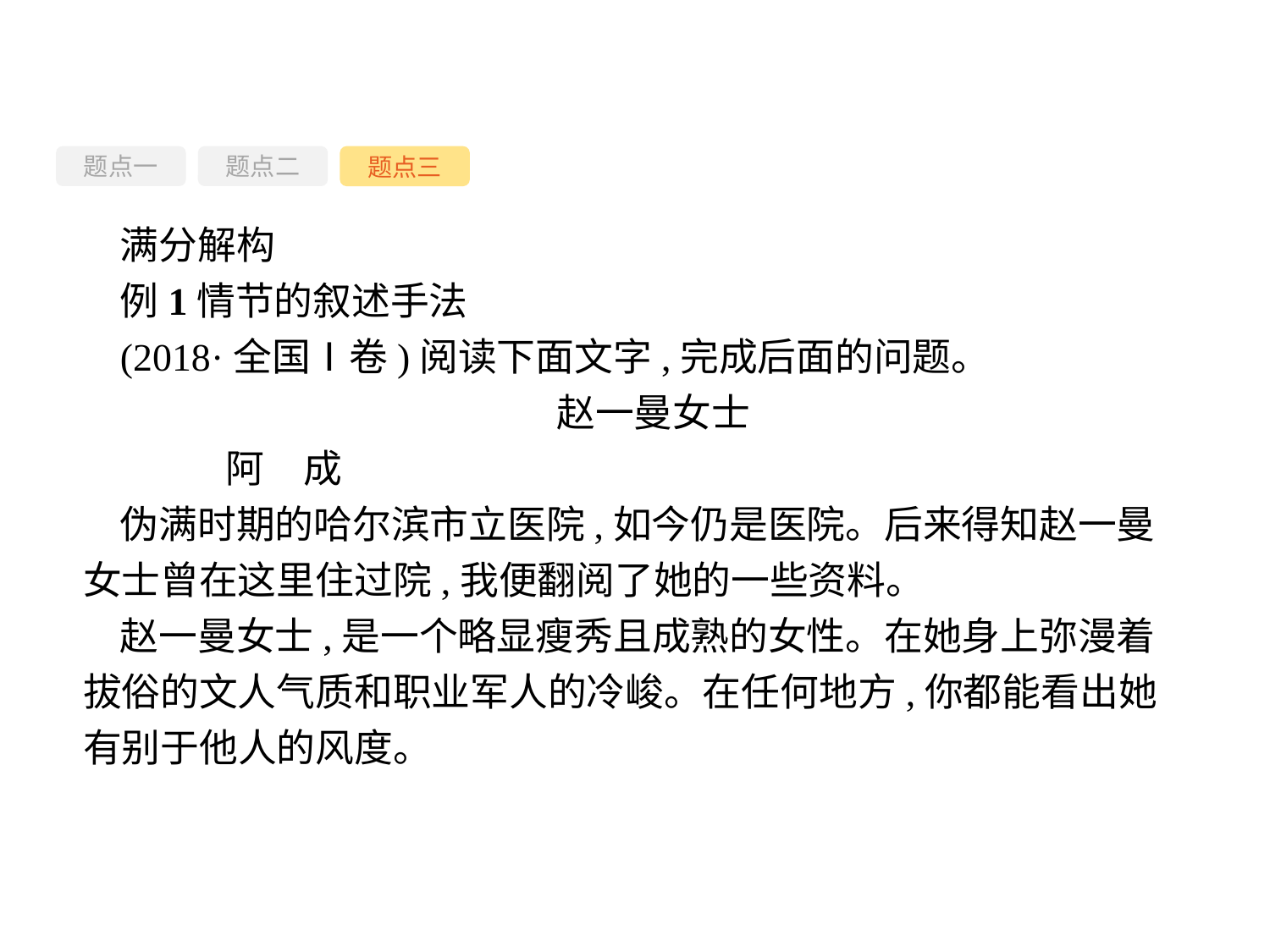

题点一
题点三
题点二
满分解构
例1情节的叙述手法
(2018·全国Ⅰ卷)阅读下面文字,完成后面的问题。
赵一曼女士
	阿　成
伪满时期的哈尔滨市立医院,如今仍是医院。后来得知赵一曼女士曾在这里住过院,我便翻阅了她的一些资料。
赵一曼女士,是一个略显瘦秀且成熟的女性。在她身上弥漫着拔俗的文人气质和职业军人的冷峻。在任何地方,你都能看出她有别于他人的风度。
-99-